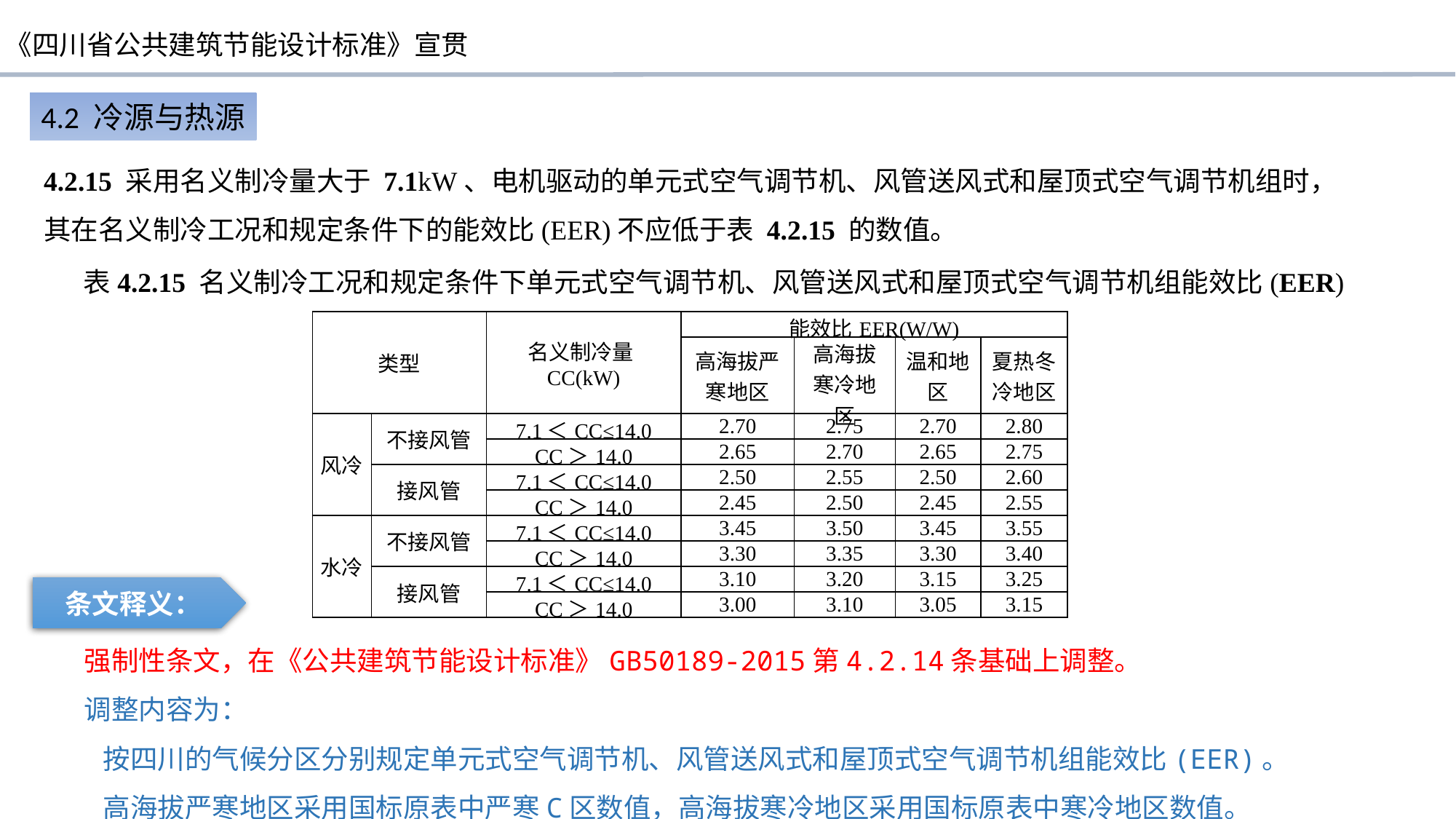

4.2 冷源与热源
4.2.15 采用名义制冷量大于 7.1kW、电机驱动的单元式空气调节机、风管送风式和屋顶式空气调节机组时，其在名义制冷工况和规定条件下的能效比(EER)不应低于表 4.2.15 的数值。
表4.2.15 名义制冷工况和规定条件下单元式空气调节机、风管送风式和屋顶式空气调节机组能效比(EER)
| 类型 |  | 名义制冷量CC(kW) | 能效比EER(W/W) |  |  |  |
| --- | --- | --- | --- | --- | --- | --- |
|  |  |  | 高海拔严寒地区 | 高海拔寒冷地区 | 温和地区 | 夏热冬冷地区 |
| 风冷 | 不接风管 | 7.1＜CC≤14.0 | 2.70 | 2.75 | 2.70 | 2.80 |
|  |  | CC＞14.0 | 2.65 | 2.70 | 2.65 | 2.75 |
|  | 接风管 | 7.1＜CC≤14.0 | 2.50 | 2.55 | 2.50 | 2.60 |
|  |  | CC＞14.0 | 2.45 | 2.50 | 2.45 | 2.55 |
| 水冷 | 不接风管 | 7.1＜CC≤14.0 | 3.45 | 3.50 | 3.45 | 3.55 |
|  |  | CC＞14.0 | 3.30 | 3.35 | 3.30 | 3.40 |
|  | 接风管 | 7.1＜CC≤14.0 | 3.10 | 3.20 | 3.15 | 3.25 |
|  |  | CC＞14.0 | 3.00 | 3.10 | 3.05 | 3.15 |
条文释义：
强制性条文，在《公共建筑节能设计标准》GB50189-2015第4.2.14条基础上调整。
调整内容为：
  按四川的气候分区分别规定单元式空气调节机、风管送风式和屋顶式空气调节机组能效比(EER)。
  高海拔严寒地区采用国标原表中严寒C区数值，高海拔寒冷地区采用国标原表中寒冷地区数值。